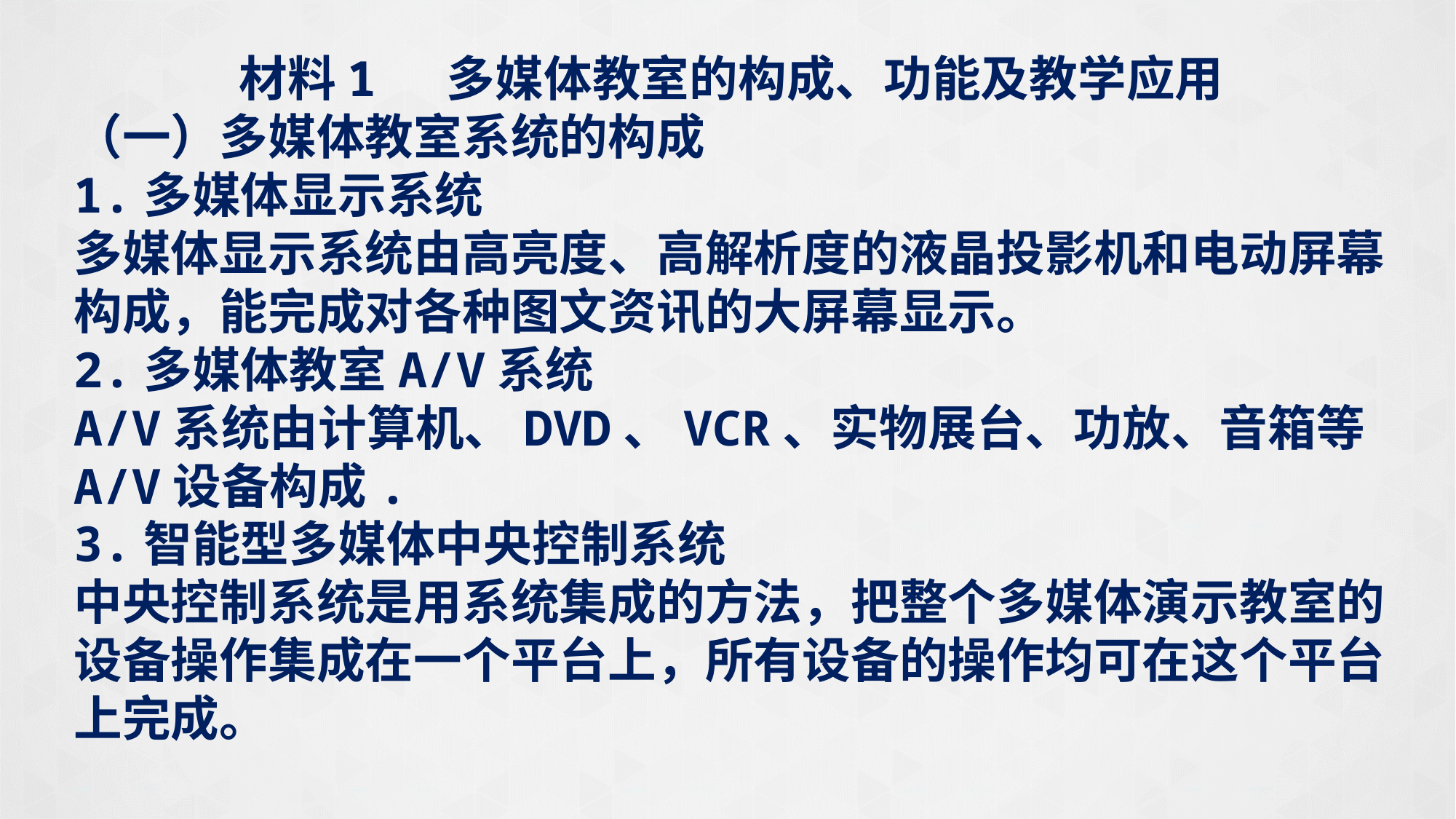

材料1  多媒体教室的构成、功能及教学应用
（一）多媒体教室系统的构成
1.多媒体显示系统
多媒体显示系统由高亮度、高解析度的液晶投影机和电动屏幕构成，能完成对各种图文资讯的大屏幕显示。
2.多媒体教室A/V系统
A/V系统由计算机、DVD、VCR、实物展台、功放、音箱等A/V设备构成.
3.智能型多媒体中央控制系统
中央控制系统是用系统集成的方法，把整个多媒体演示教室的设备操作集成在一个平台上，所有设备的操作均可在这个平台上完成。